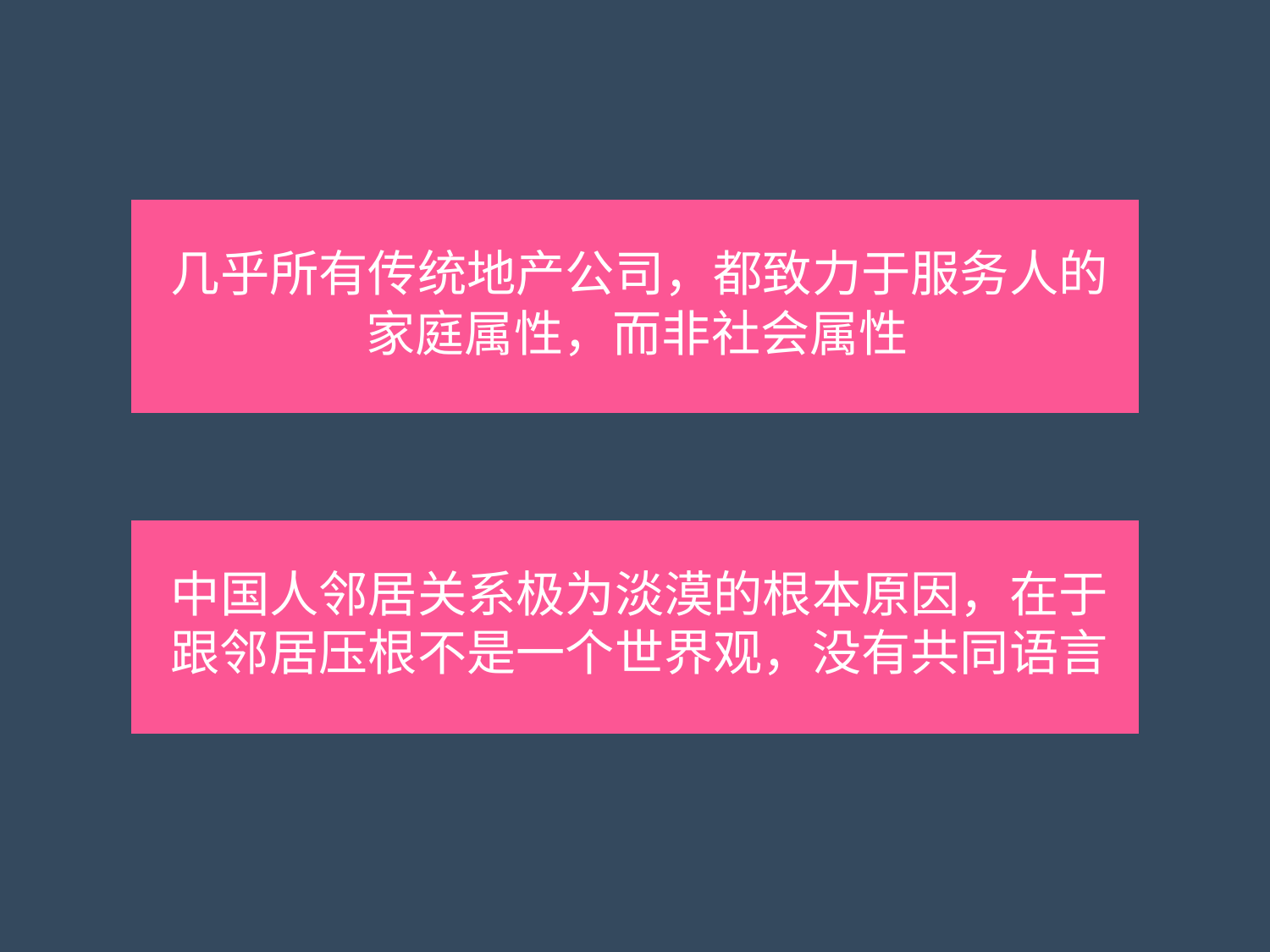

几乎所有传统地产公司，都致力于服务人的
家庭属性，而非社会属性

中国人邻居关系极为淡漠的根本原因，在于
跟邻居压根不是一个世界观，没有共同语言